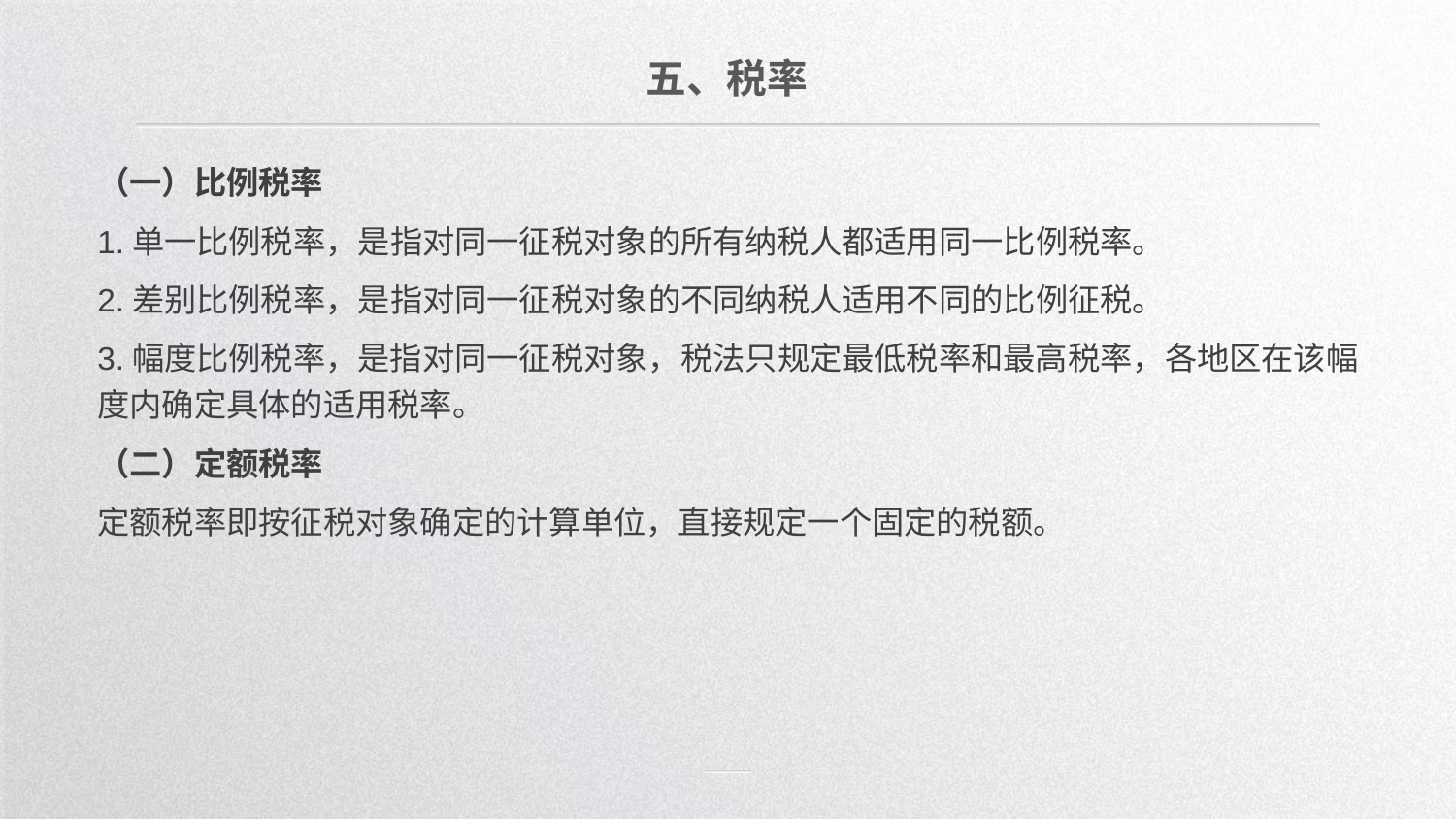

五、税率
（一）比例税率
1.单一比例税率，是指对同一征税对象的所有纳税人都适用同一比例税率。
2.差别比例税率，是指对同一征税对象的不同纳税人适用不同的比例征税。
3.幅度比例税率，是指对同一征税对象，税法只规定最低税率和最高税率，各地区在该幅度内确定具体的适用税率。
（二）定额税率
定额税率即按征税对象确定的计算单位，直接规定一个固定的税额。